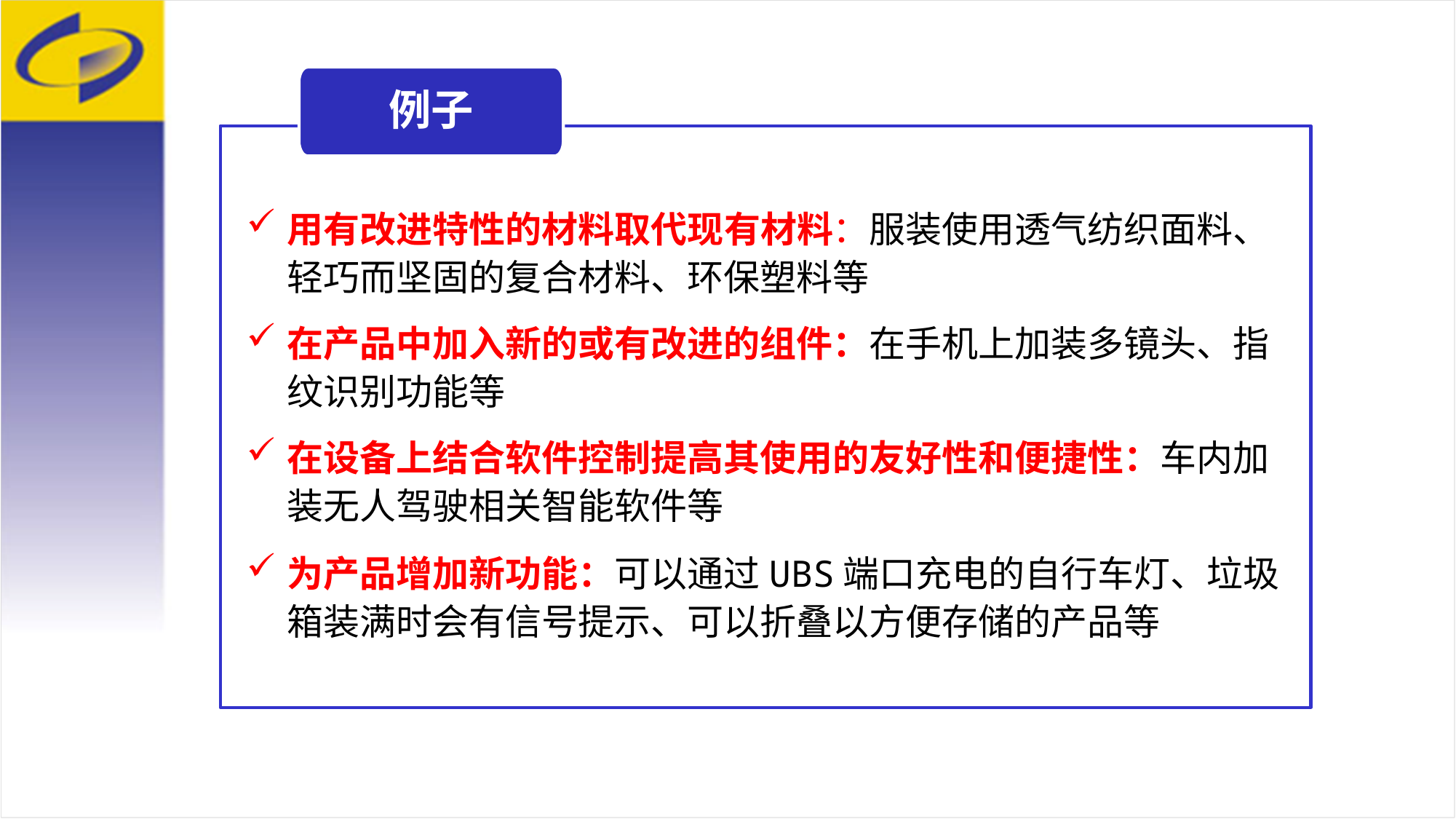

例子

用有改进特性的材料取代现有材料：服装使用透气纺织面料、轻巧而坚固的复合材料、环保塑料等

在产品中加入新的或有改进的组件：在手机上加装多镜头、指纹识别功能等

在设备上结合软件控制提高其使用的友好性和便捷性：车内加装无人驾驶相关智能软件等

为产品增加新功能：可以通过UBS端口充电的自行车灯、垃圾箱装满时会有信号提示、可以折叠以方便存储的产品等

22